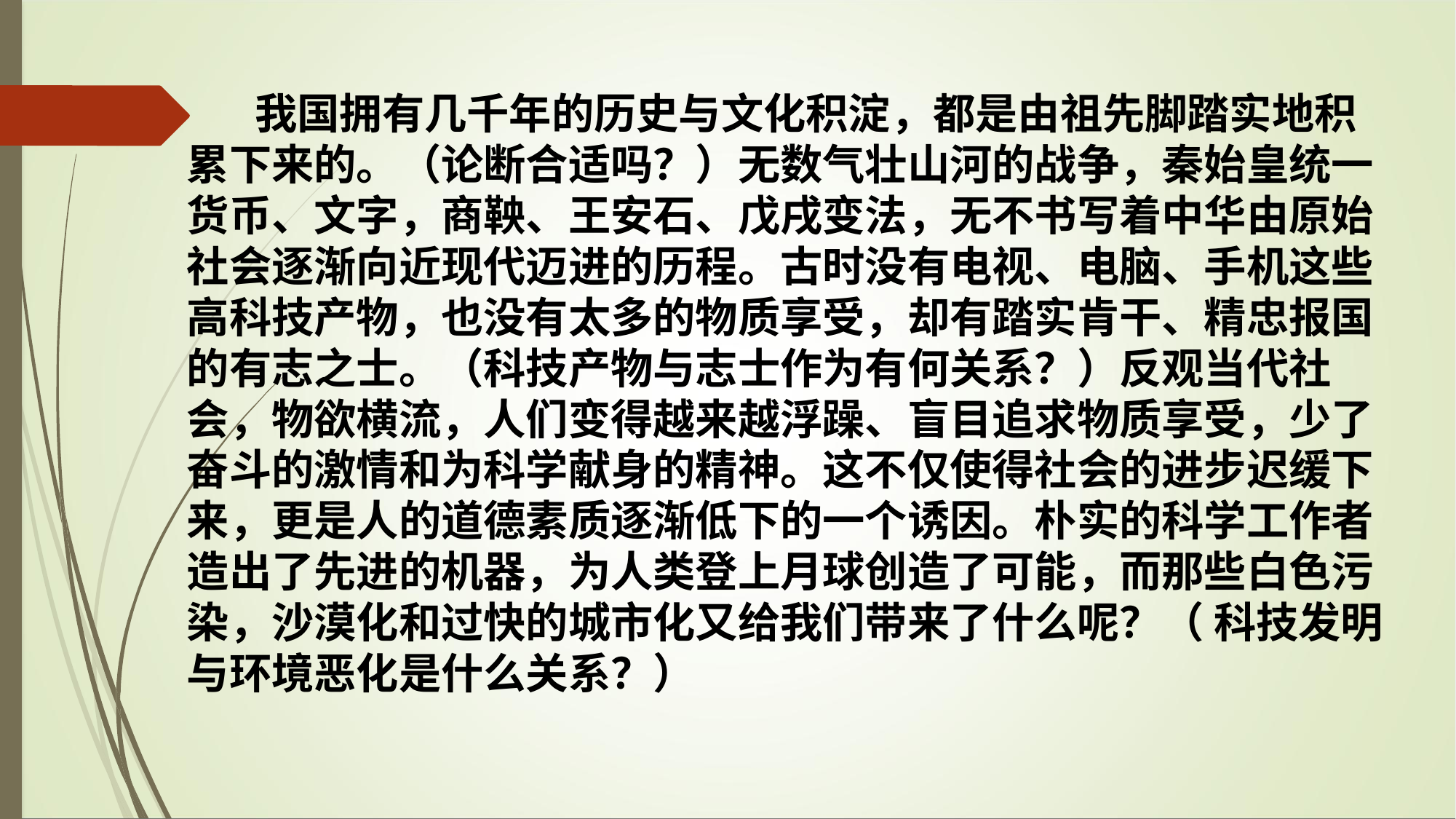

我国拥有几千年的历史与文化积淀，都是由祖先脚踏实地积累下来的。（论断合适吗？）无数气壮山河的战争，秦始皇统一货币、文字，商鞅、王安石、戊戌变法，无不书写着中华由原始社会逐渐向近现代迈进的历程。古时没有电视、电脑、手机这些高科技产物，也没有太多的物质享受，却有踏实肯干、精忠报国的有志之士。（科技产物与志士作为有何关系？）反观当代社会，物欲横流，人们变得越来越浮躁、盲目追求物质享受，少了奋斗的激情和为科学献身的精神。这不仅使得社会的进步迟缓下来，更是人的道德素质逐渐低下的一个诱因。朴实的科学工作者造出了先进的机器，为人类登上月球创造了可能，而那些白色污染，沙漠化和过快的城市化又给我们带来了什么呢？（ 科技发明与环境恶化是什么关系？）